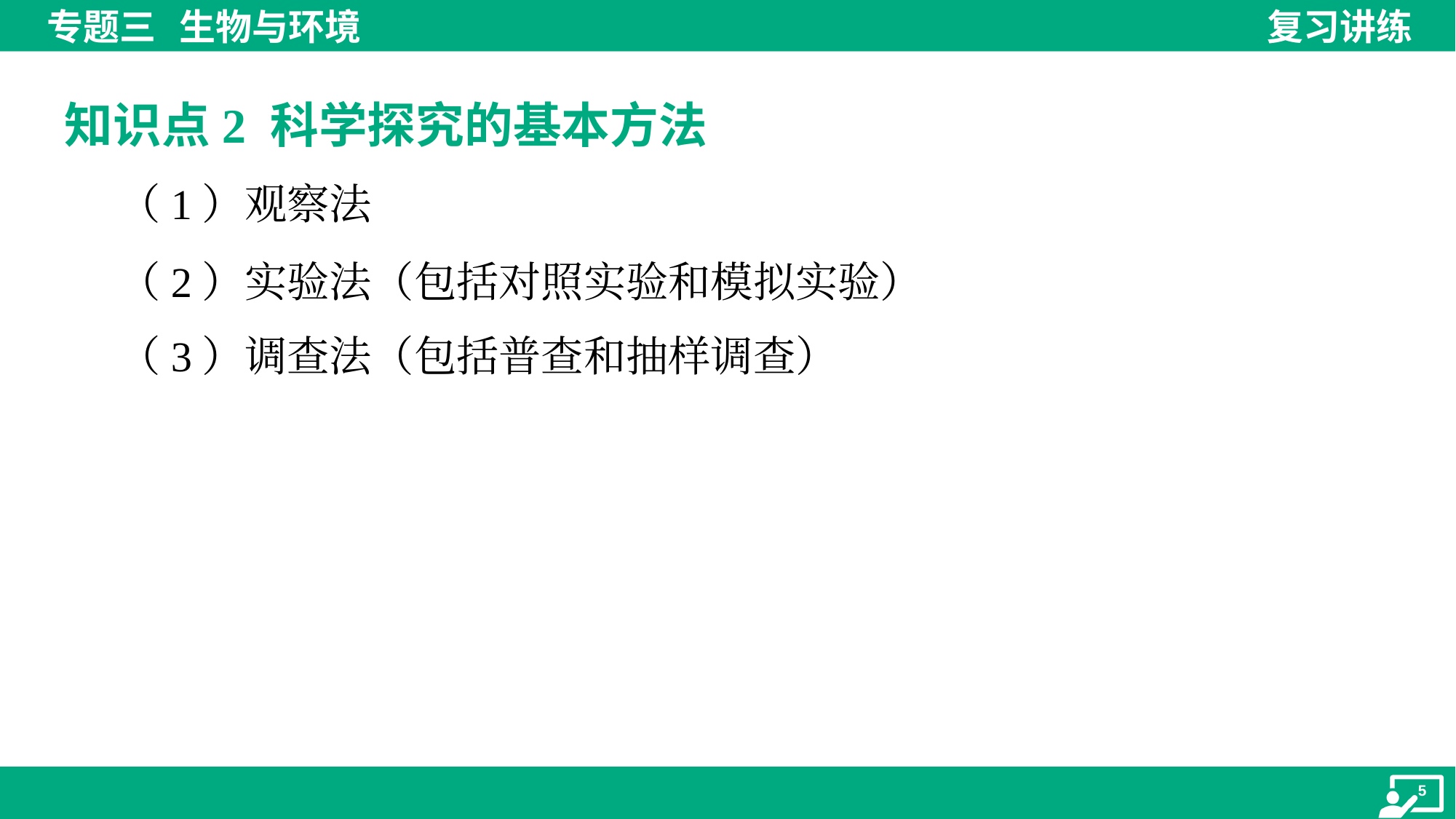

知识点2 科学探究的基本方法
    （1）观察法
    （2）实验法（包括对照实验和模拟实验）
    （3）调查法（包括普查和抽样调查）